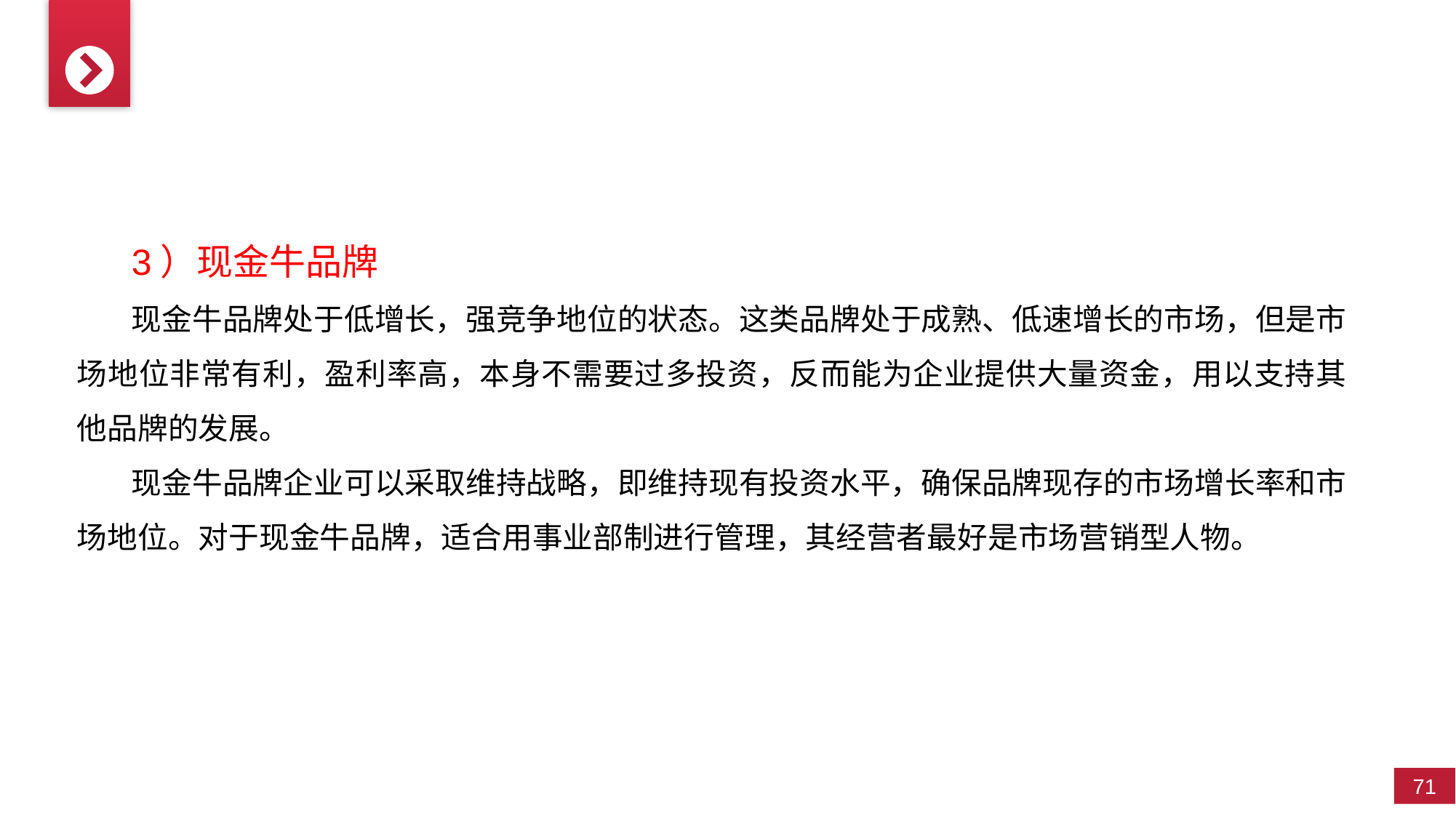

3）现金牛品牌
现金牛品牌处于低增长，强竞争地位的状态。这类品牌处于成熟、低速增长的市场，但是市场地位非常有利，盈利率高，本身不需要过多投资，反而能为企业提供大量资金，用以支持其他品牌的发展。
现金牛品牌企业可以采取维持战略，即维持现有投资水平，确保品牌现存的市场增长率和市场地位。对于现金牛品牌，适合用事业部制进行管理，其经营者最好是市场营销型人物。